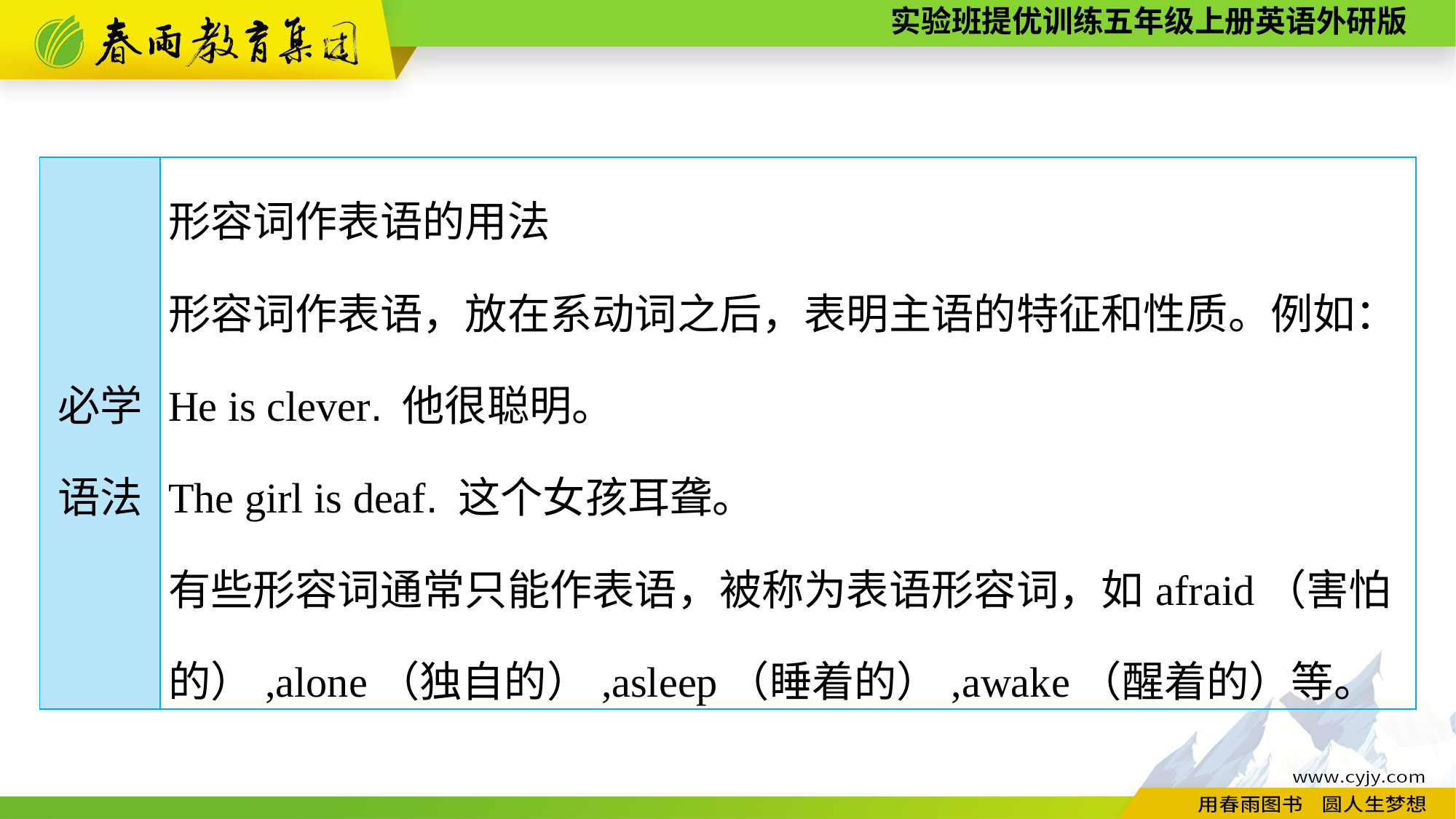

| 必学 语法 | 形容词作表语的用法 形容词作表语，放在系动词之后，表明主语的特征和性质。例如： He is clever. 他很聪明。 The girl is deaf. 这个女孩耳聋。 有些形容词通常只能作表语，被称为表语形容词，如afraid（害怕的）,alone（独自的）,asleep（睡着的）,awake（醒着的）等。 |
| --- | --- |